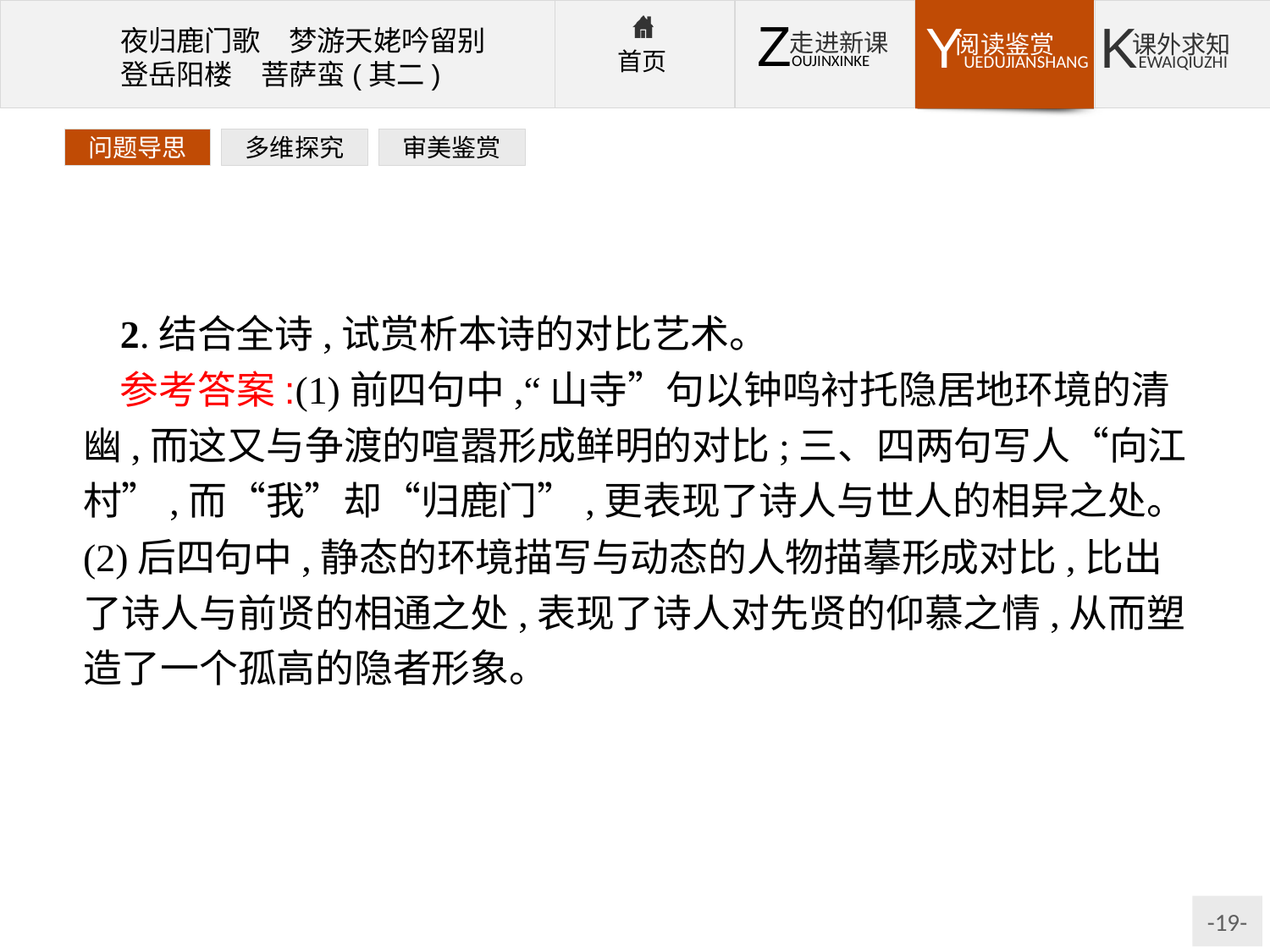

问题导思
多维探究
审美鉴赏
2.结合全诗,试赏析本诗的对比艺术。
参考答案:(1)前四句中,“山寺”句以钟鸣衬托隐居地环境的清幽,而这又与争渡的喧嚣形成鲜明的对比;三、四两句写人“向江村”,而“我”却“归鹿门”,更表现了诗人与世人的相异之处。(2)后四句中,静态的环境描写与动态的人物描摹形成对比,比出了诗人与前贤的相通之处,表现了诗人对先贤的仰慕之情,从而塑造了一个孤高的隐者形象。